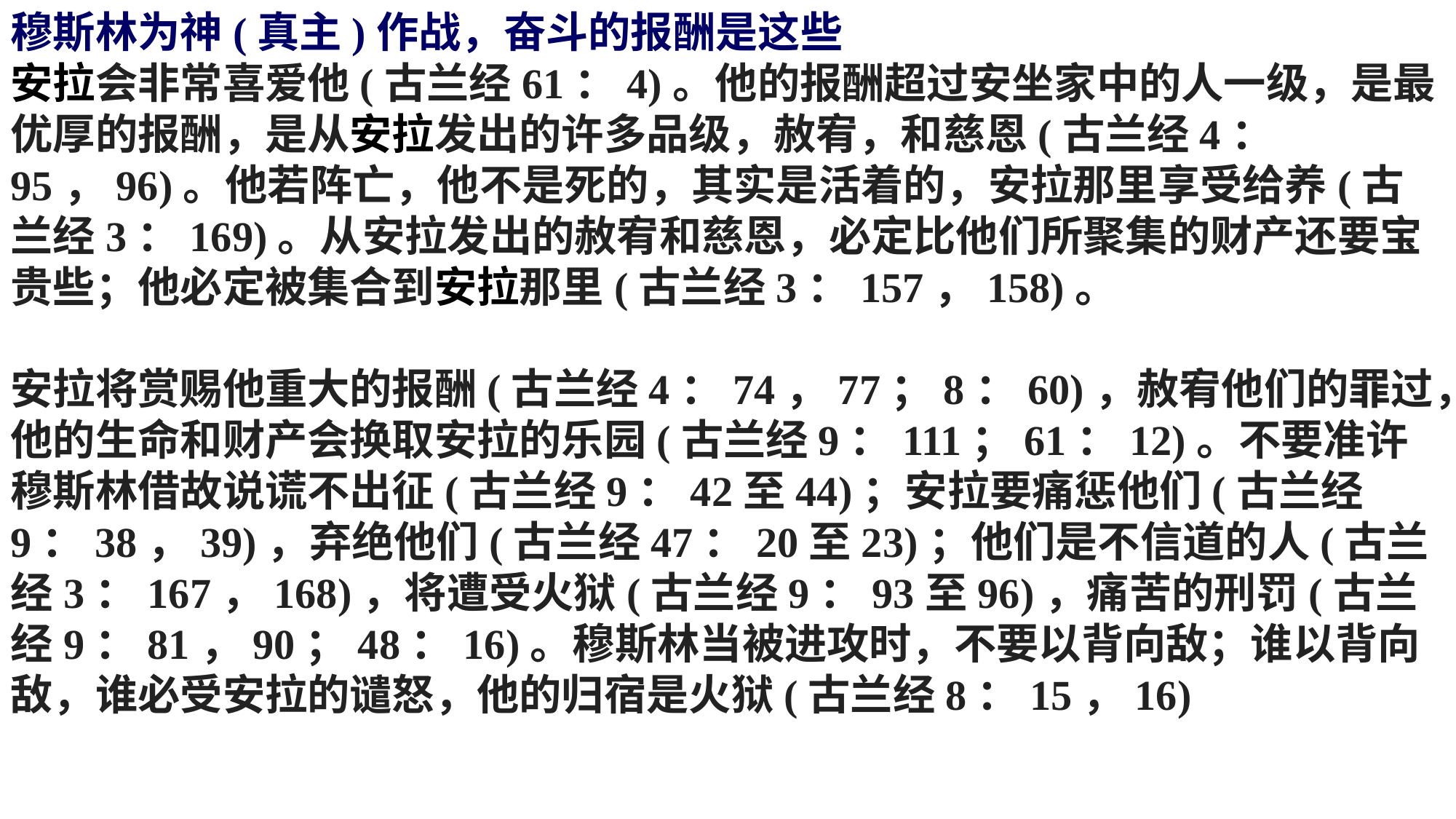

穆斯林为神(真主)作战，奋斗的报酬是这些
安拉会非常喜爱他(古兰经61：4)。他的报酬超过安坐家中的人一级，是最优厚的报酬，是从安拉发出的许多品级，赦宥，和慈恩(古兰经4：95，96)。他若阵亡，他不是死的，其实是活着的，安拉那里享受给养(古兰经3：169)。从安拉发出的赦宥和慈恩，必定比他们所聚集的财产还要宝贵些；他必定被集合到安拉那里(古兰经3：157，158)。

安拉将赏赐他重大的报酬(古兰经4：74，77；8：60)，赦宥他们的罪过，他的生命和财产会换取安拉的乐园(古兰经9：111；61：12)。不要准许穆斯林借故说谎不出征(古兰经9：42至44)；安拉要痛惩他们(古兰经9：38，39)，弃绝他们(古兰经47：20至23)；他们是不信道的人(古兰经3：167，168)，将遭受火狱(古兰经9：93至96)，痛苦的刑罚(古兰经9：81，90；48：16)。穆斯林当被进攻时，不要以背向敌；谁以背向敌，谁必受安拉的谴怒，他的归宿是火狱(古兰经8：15，16)